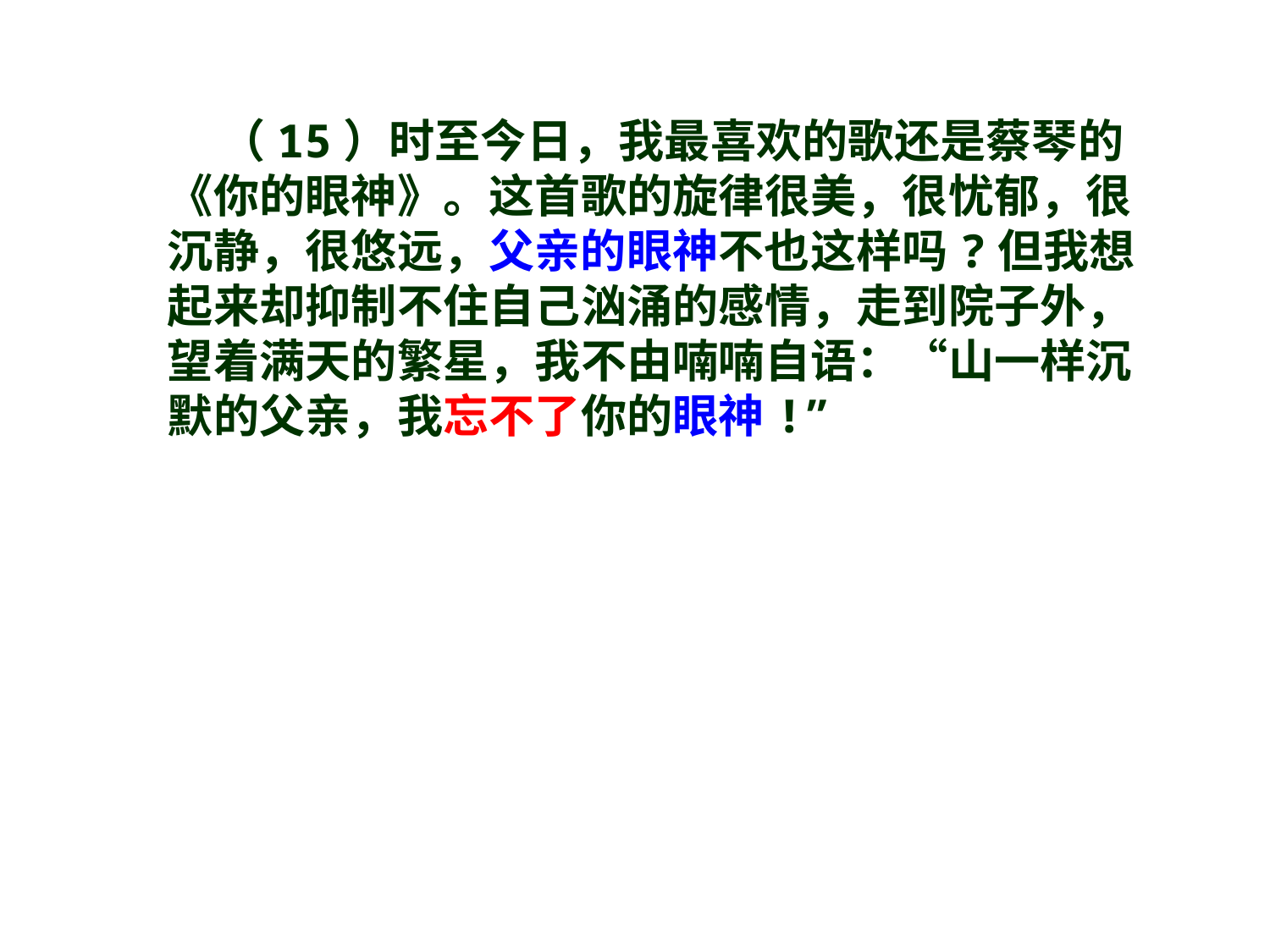

（15）时至今日，我最喜欢的歌还是蔡琴的《你的眼神》。这首歌的旋律很美，很忧郁，很沉静，很悠远，父亲的眼神不也这样吗?但我想起来却抑制不住自己汹涌的感情，走到院子外，望着满天的繁星，我不由喃喃自语：“山一样沉默的父亲，我忘不了你的眼神!”